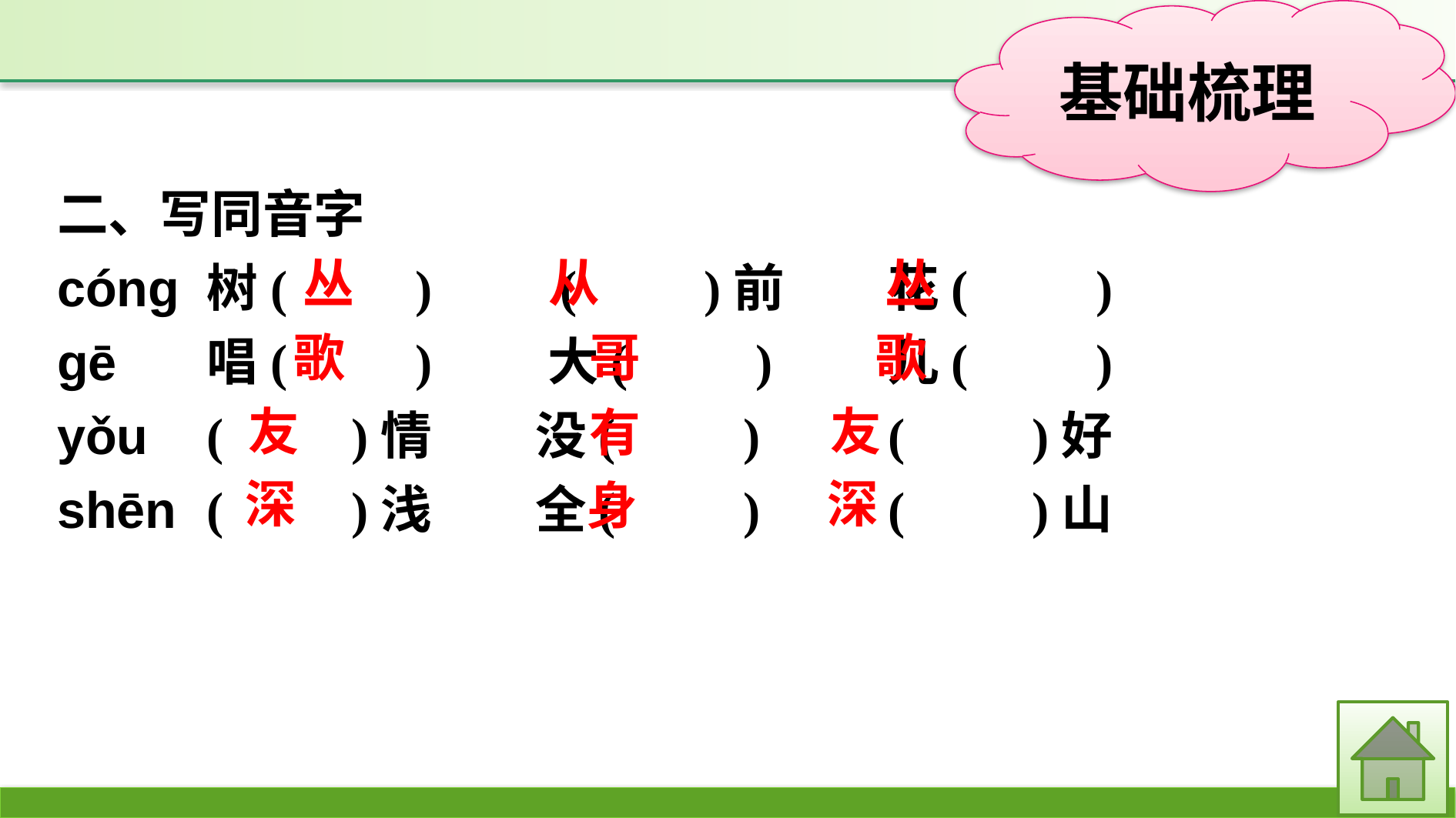

二、写同音字
cóng	树(　　)　　(　　)前　　花(　　)
gē	唱(　　)　　大(　　)　　儿(　　)
yǒu	(　　)情　　没(　　)　　(　　)好
shēn	(　　)浅　　全(　　)　　(　　)山
丛
丛
从
哥
歌
歌
友
友
有
深
深
身